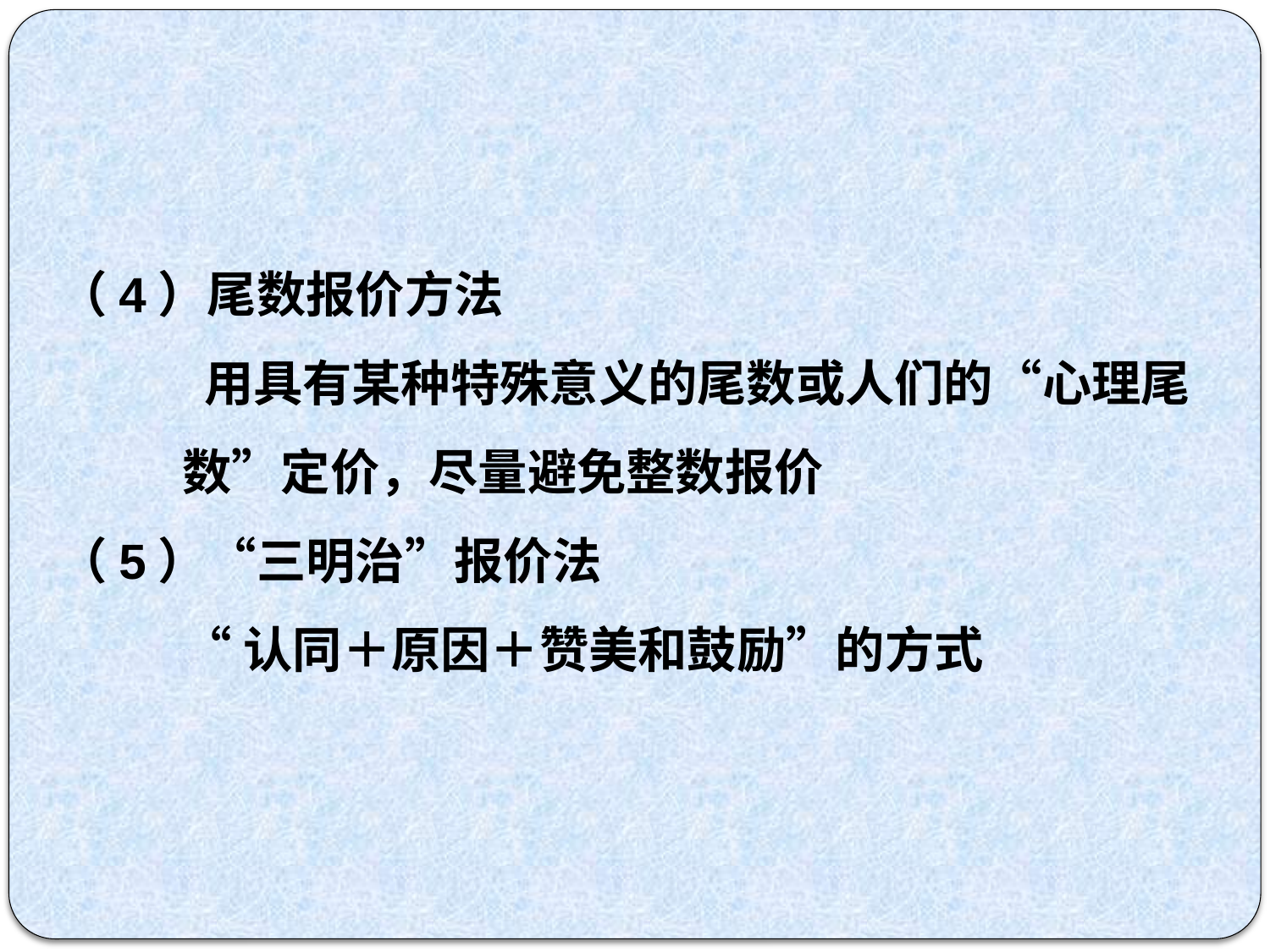

（4）尾数报价方法
            用具有某种特殊意义的尾数或人们的“心理尾数”定价，尽量避免整数报价
（5）“三明治”报价法
“认同＋原因＋赞美和鼓励”的方式